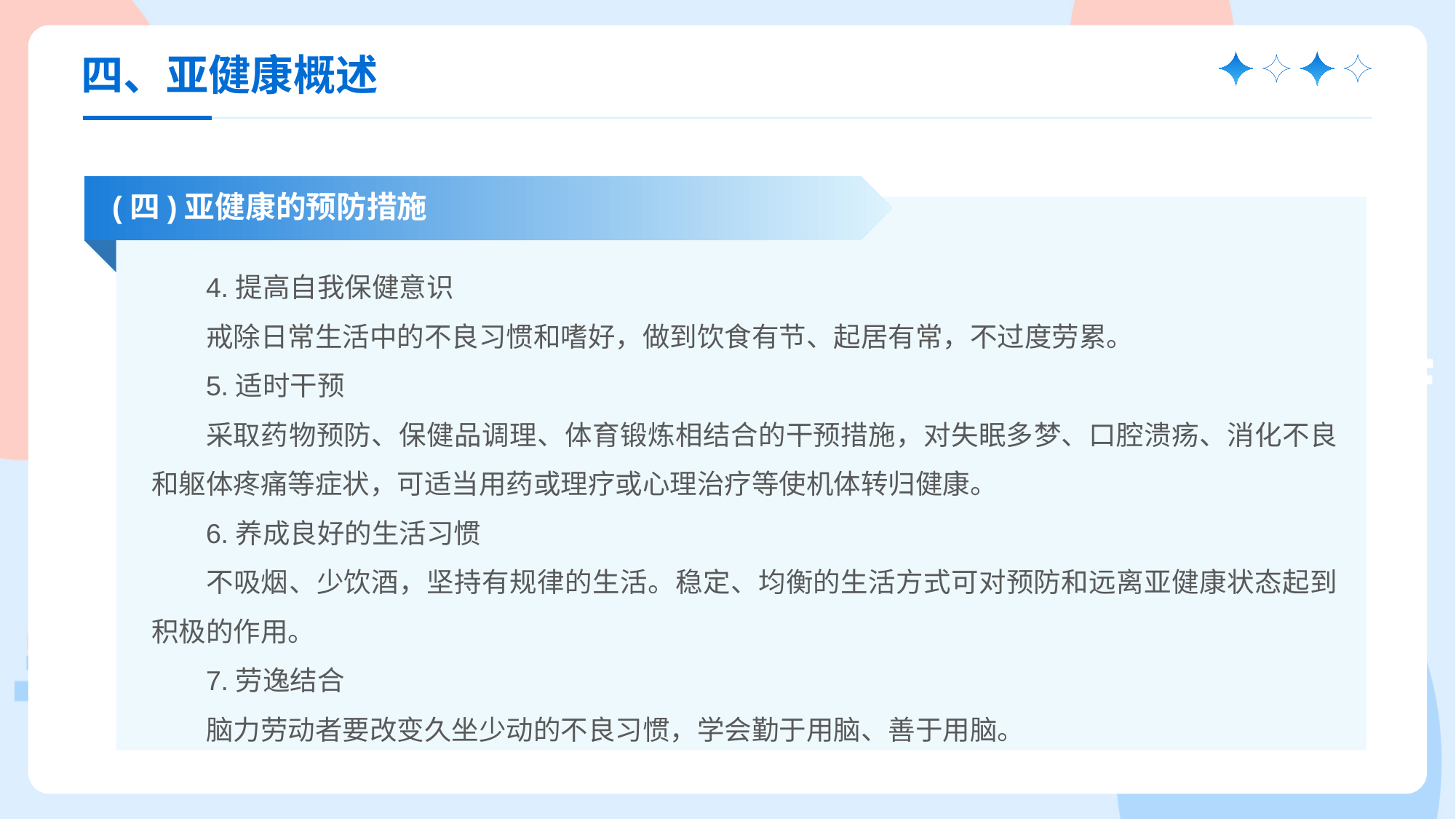

四、亚健康概述
(四)亚健康的预防措施

4.提高自我保健意识
戒除日常生活中的不良习惯和嗜好，做到饮食有节、起居有常，不过度劳累。
5.适时干预
采取药物预防、保健品调理、体育锻炼相结合的干预措施，对失眠多梦、口腔溃疡、消化不良和躯体疼痛等症状，可适当用药或理疗或心理治疗等使机体转归健康。
6.养成良好的生活习惯
不吸烟、少饮酒，坚持有规律的生活。稳定、均衡的生活方式可对预防和远离亚健康状态起到积极的作用。
7.劳逸结合
脑力劳动者要改变久坐少动的不良习惯，学会勤于用脑、善于用脑。